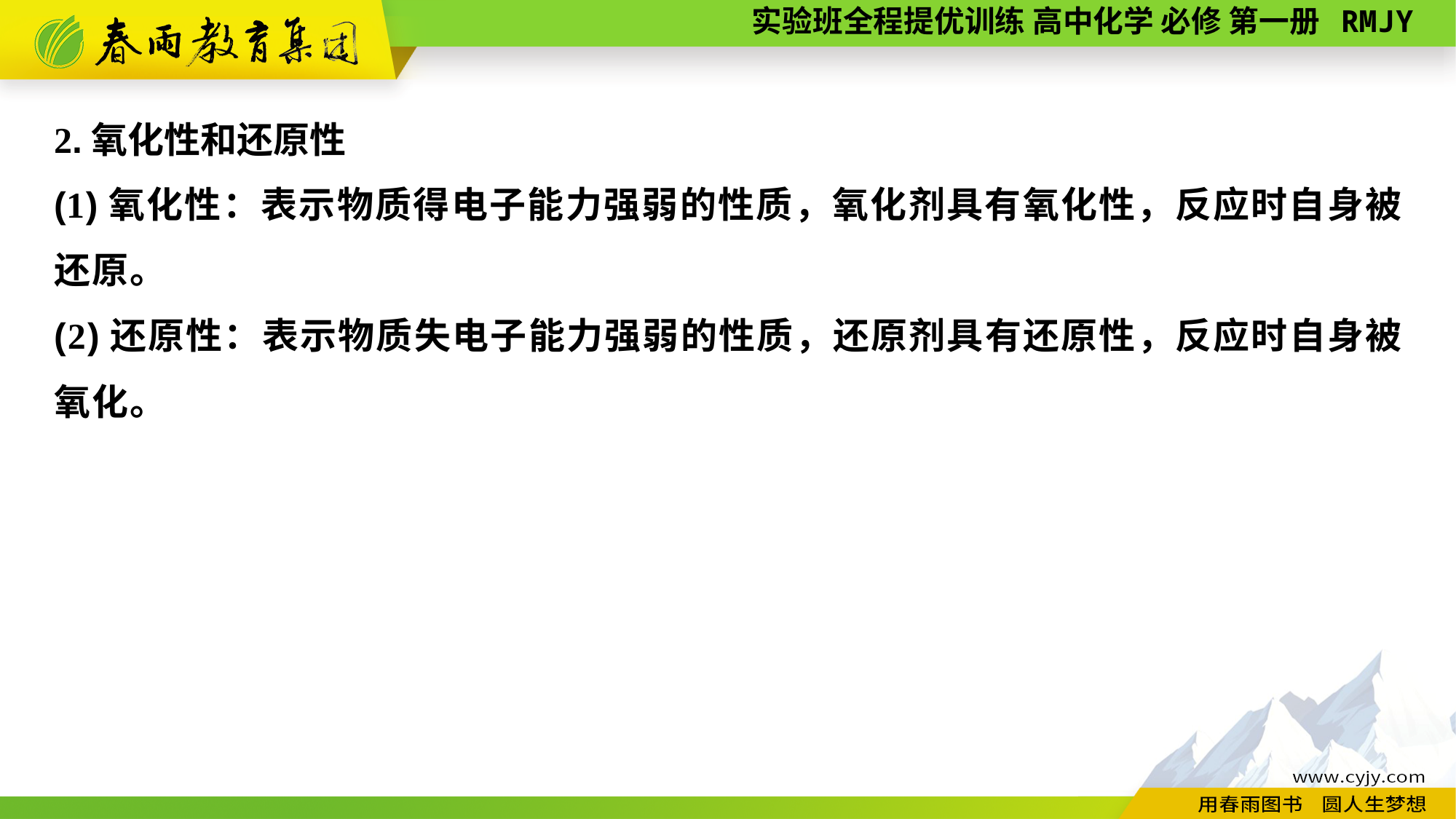

2.氧化性和还原性
(1)氧化性：表示物质得电子能力强弱的性质，氧化剂具有氧化性，反应时自身被还原。
(2)还原性：表示物质失电子能力强弱的性质，还原剂具有还原性，反应时自身被氧化。